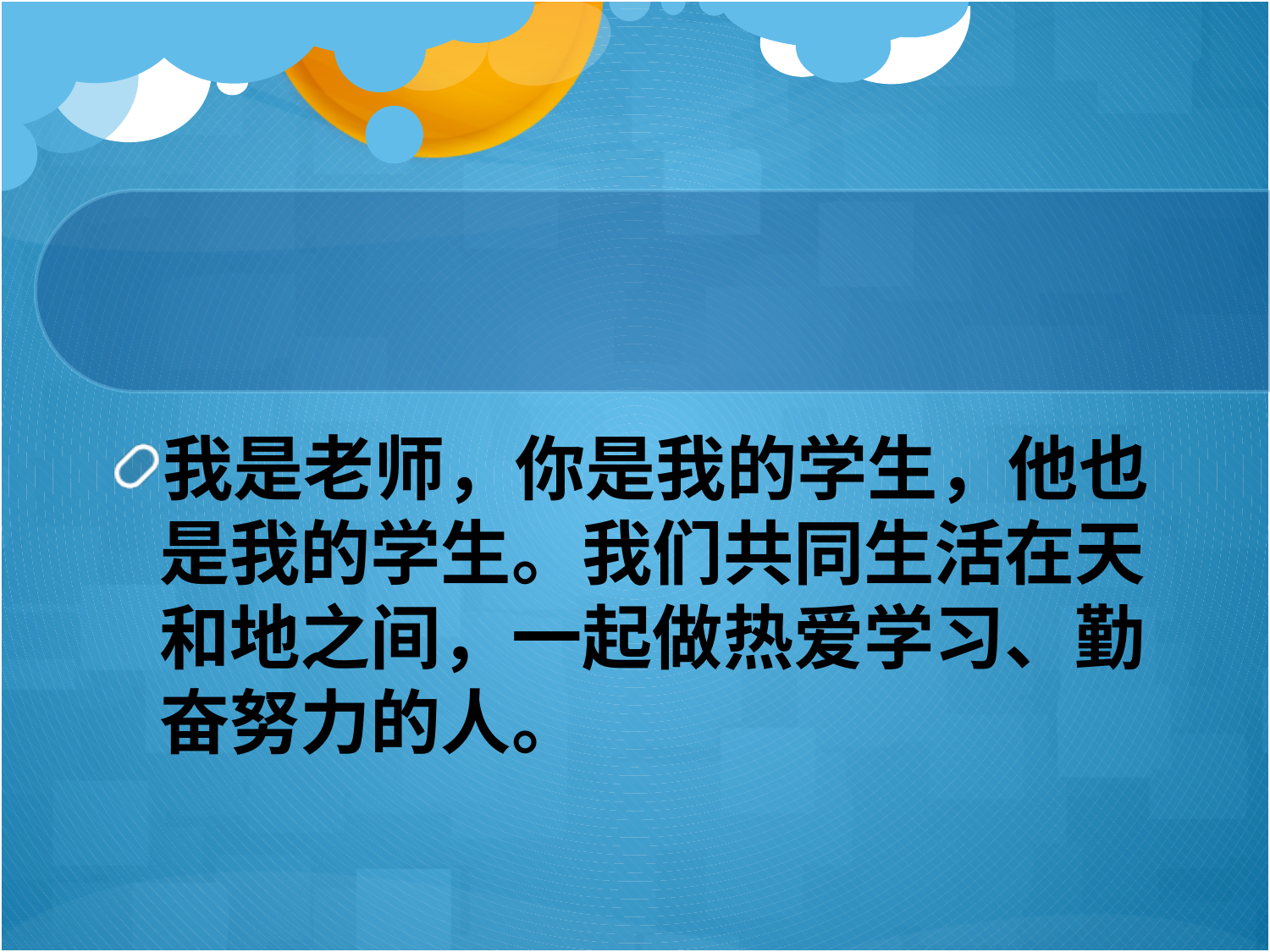

#
我是老师，你是我的学生，他也是我的学生。我们共同生活在天和地之间，一起做热爱学习、勤奋努力的人。